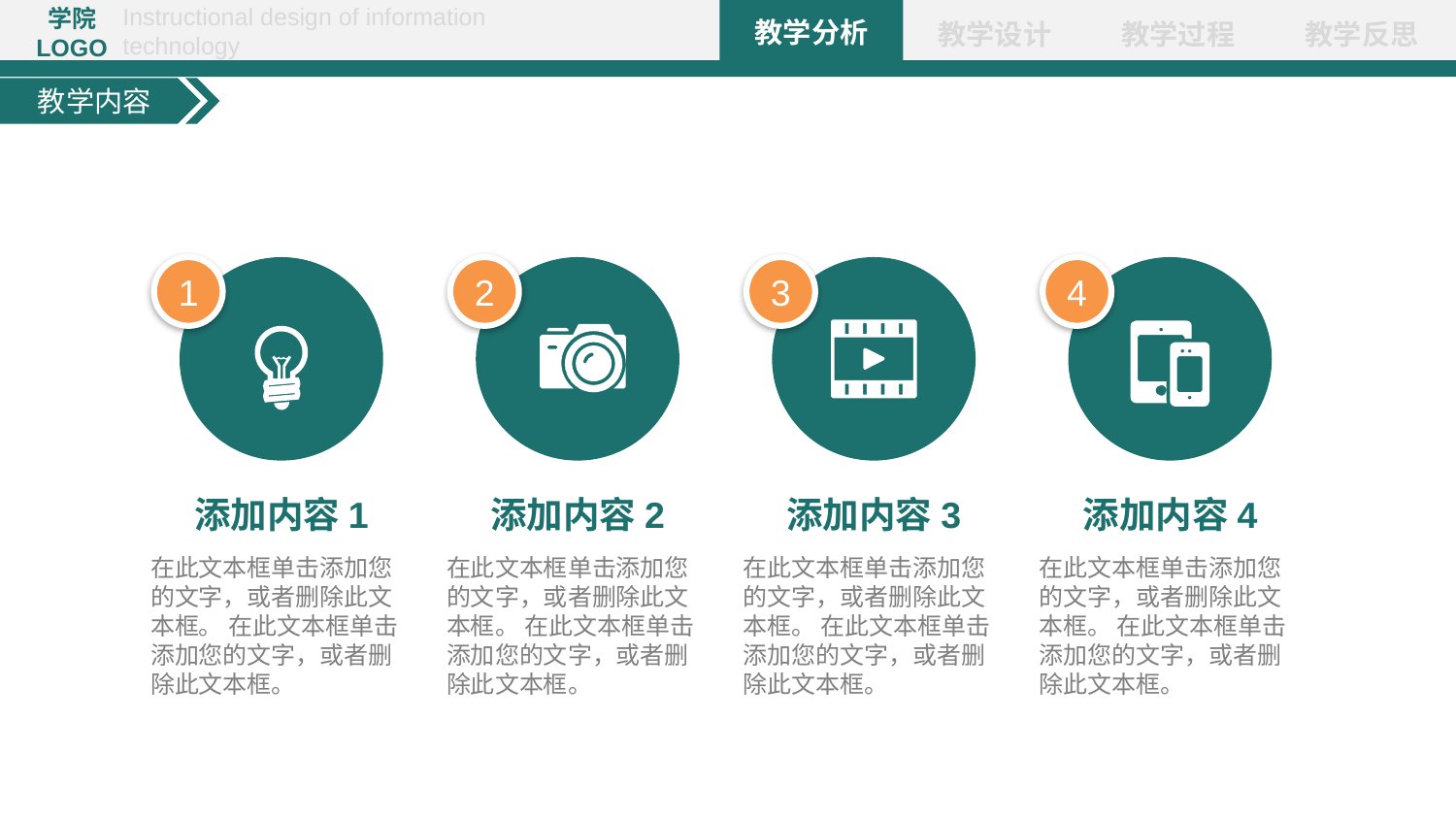

教学内容

1

2

3

4

添加内容1
在此文本框单击添加您的文字，或者删除此文本框。 在此文本框单击添加您的文字，或者删除此文本框。
添加内容2
在此文本框单击添加您的文字，或者删除此文本框。 在此文本框单击添加您的文字，或者删除此文本框。
添加内容3
在此文本框单击添加您的文字，或者删除此文本框。 在此文本框单击添加您的文字，或者删除此文本框。
添加内容4
在此文本框单击添加您的文字，或者删除此文本框。 在此文本框单击添加您的文字，或者删除此文本框。